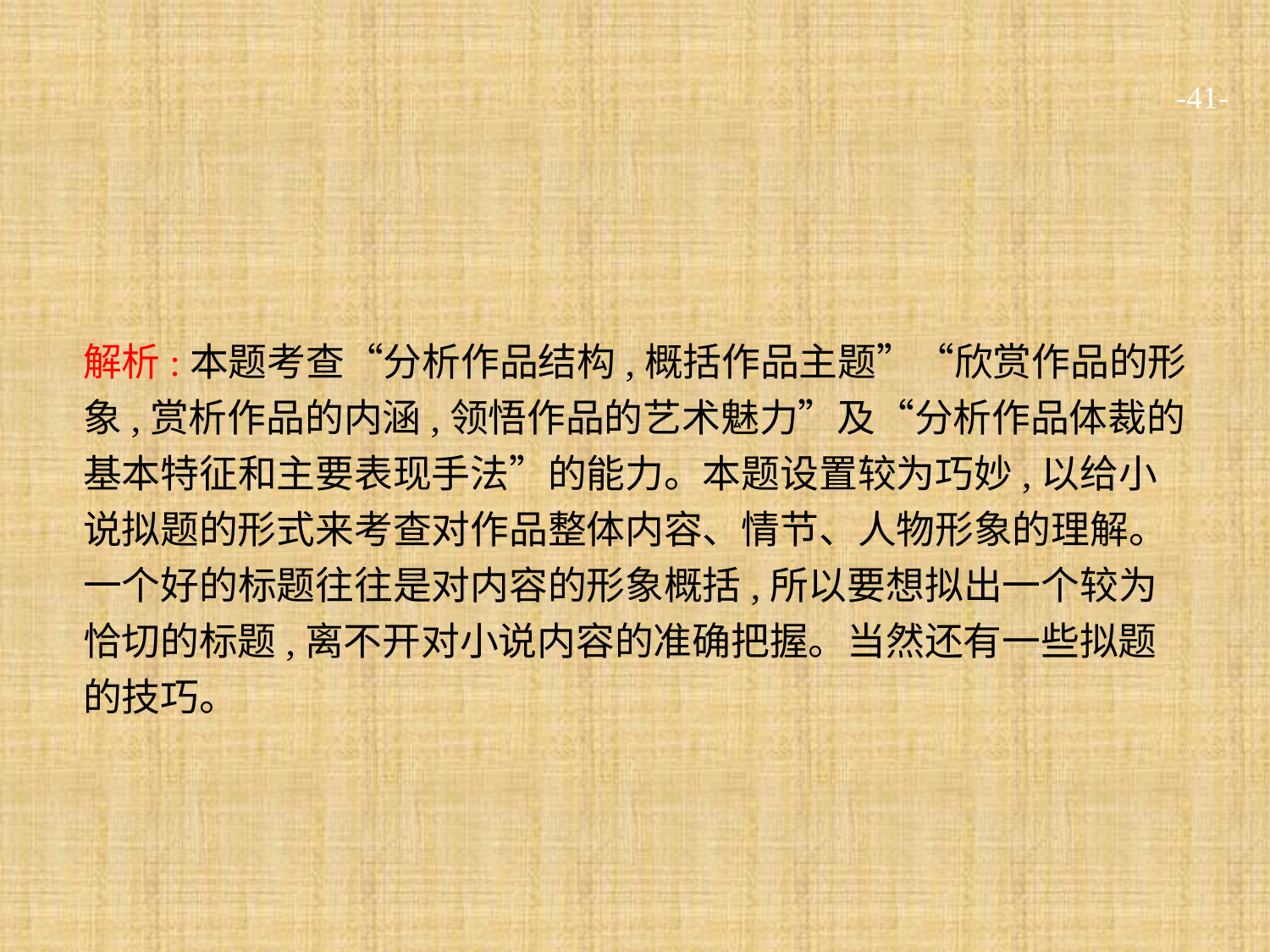

-41-
解析:本题考查“分析作品结构,概括作品主题”“欣赏作品的形象,赏析作品的内涵,领悟作品的艺术魅力”及“分析作品体裁的基本特征和主要表现手法”的能力。本题设置较为巧妙,以给小说拟题的形式来考查对作品整体内容、情节、人物形象的理解。一个好的标题往往是对内容的形象概括,所以要想拟出一个较为恰切的标题,离不开对小说内容的准确把握。当然还有一些拟题的技巧。